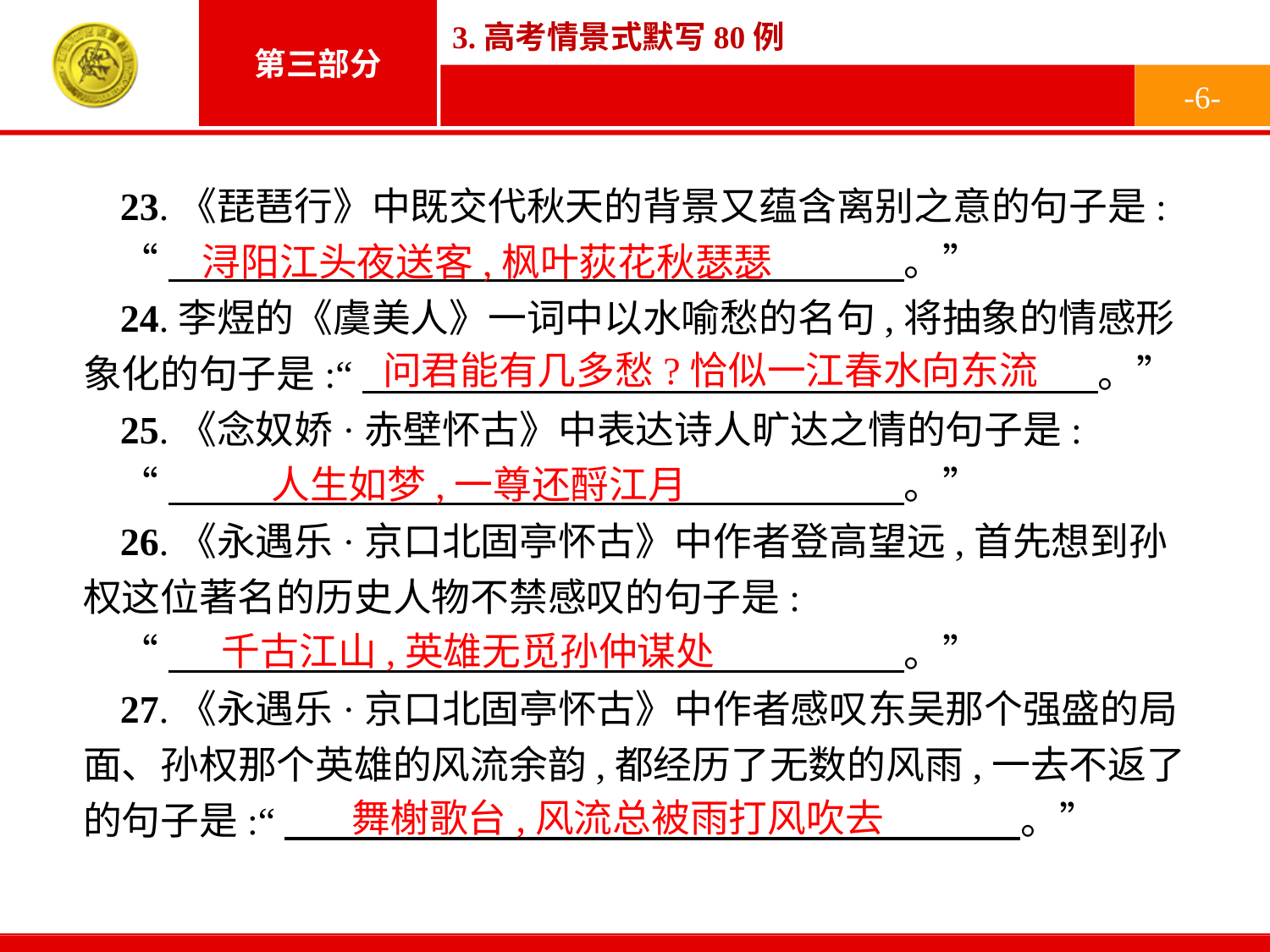

-6-
23.《琵琶行》中既交代秋天的背景又蕴含离别之意的句子是:
“　　　　　　　　　　　　　　　　　　　。”
24.李煜的《虞美人》一词中以水喻愁的名句,将抽象的情感形象化的句子是:“　　　　　　　　　　　　　　　　　　　。”
25.《念奴娇·赤壁怀古》中表达诗人旷达之情的句子是:
“　　　　　　　　　　　　　　　　　　　。”
26.《永遇乐·京口北固亭怀古》中作者登高望远,首先想到孙权这位著名的历史人物不禁感叹的句子是:
“　　　　　　　　　　　　　　　　　　　。”
27.《永遇乐·京口北固亭怀古》中作者感叹东吴那个强盛的局面、孙权那个英雄的风流余韵,都经历了无数的风雨,一去不返了的句子是:“　　　　　　　　　　　　　　　　　　　。”
浔阳江头夜送客,枫叶荻花秋瑟瑟
问君能有几多愁?恰似一江春水向东流
人生如梦,一尊还酹江月
千古江山,英雄无觅孙仲谋处
舞榭歌台,风流总被雨打风吹去